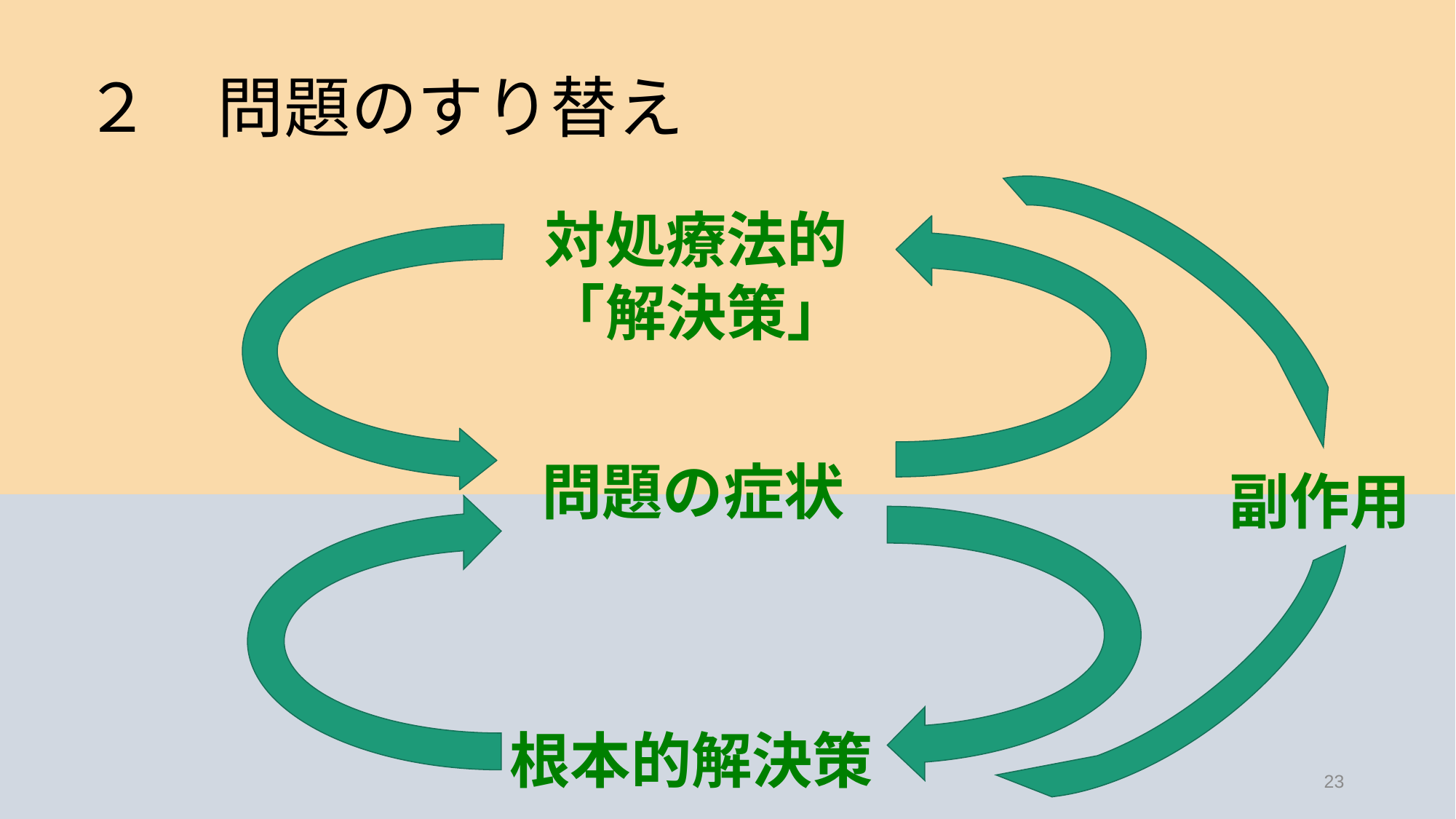

# ２　問題のすり替え

対処療法的
「解決策」

問題の症状
副作用

根本的解決策
23